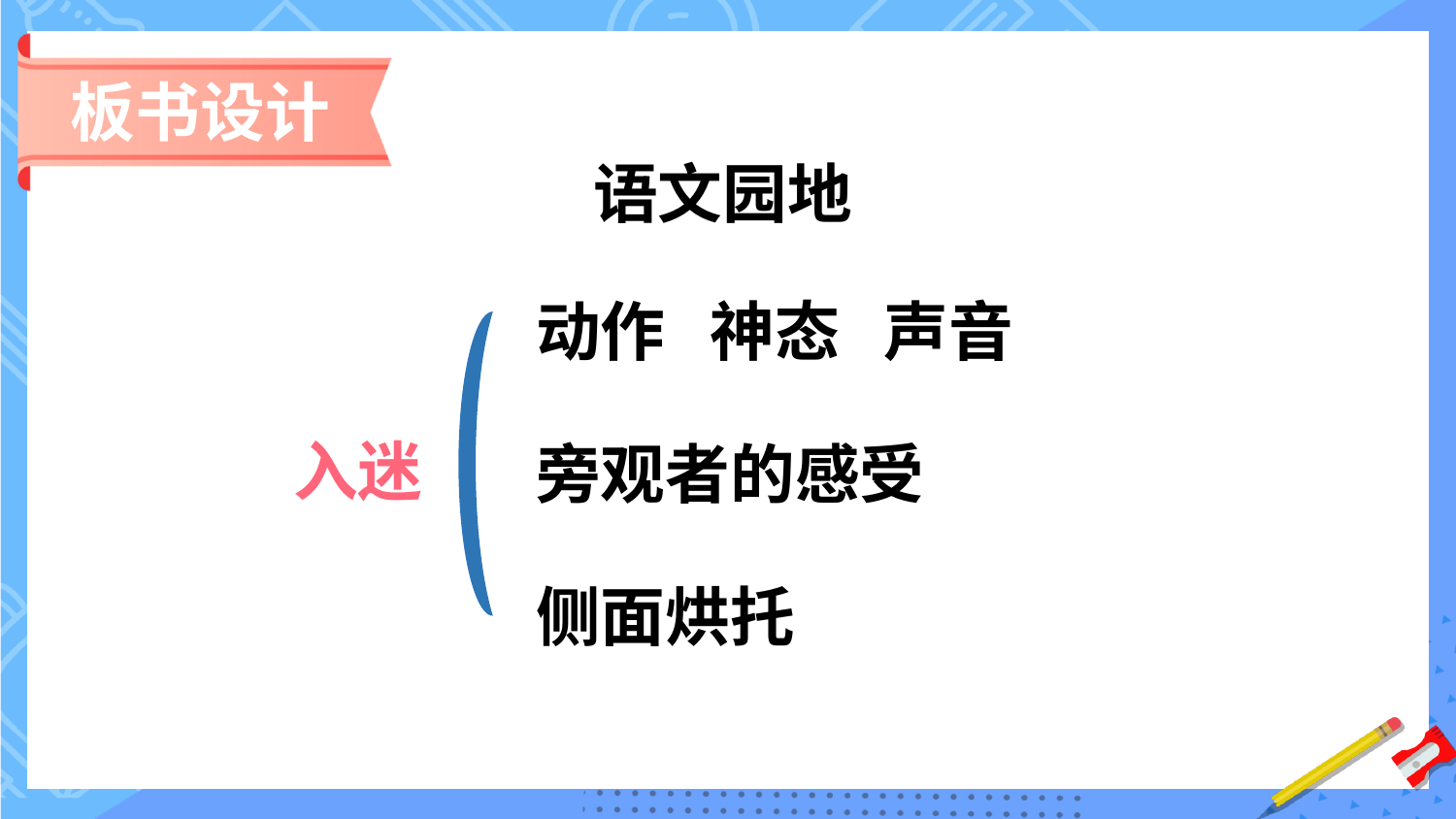

板书设计
语文园地
动作   神态   声音

入迷
旁观者的感受
侧面烘托